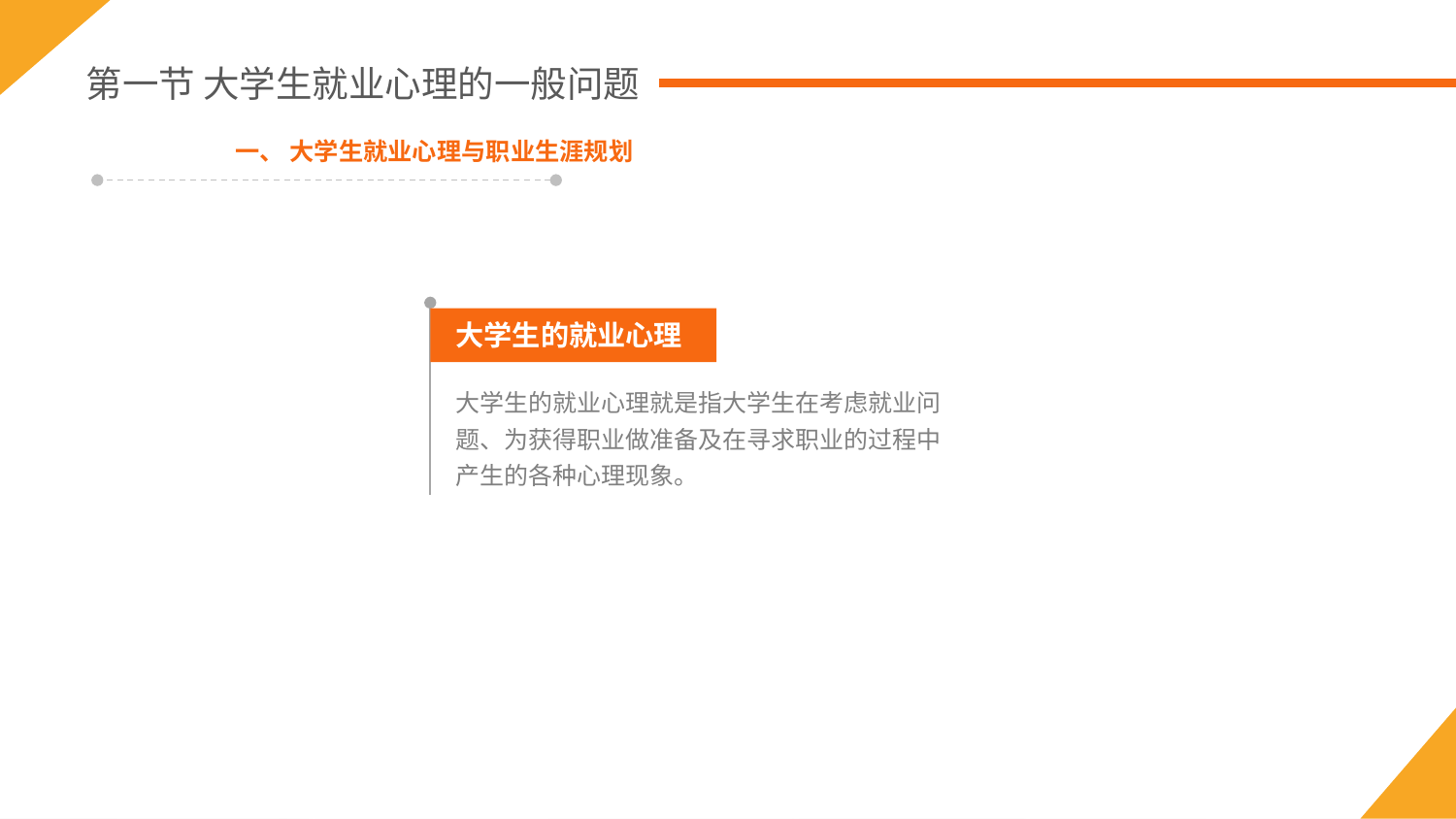

第一节 大学生就业心理的一般问题
一、 大学生就业心理与职业生涯规划
大学生的就业心理

大学生的就业心理就是指大学生在考虑就业问题、为获得职业做准备及在寻求职业的过程中产生的各种心理现象。